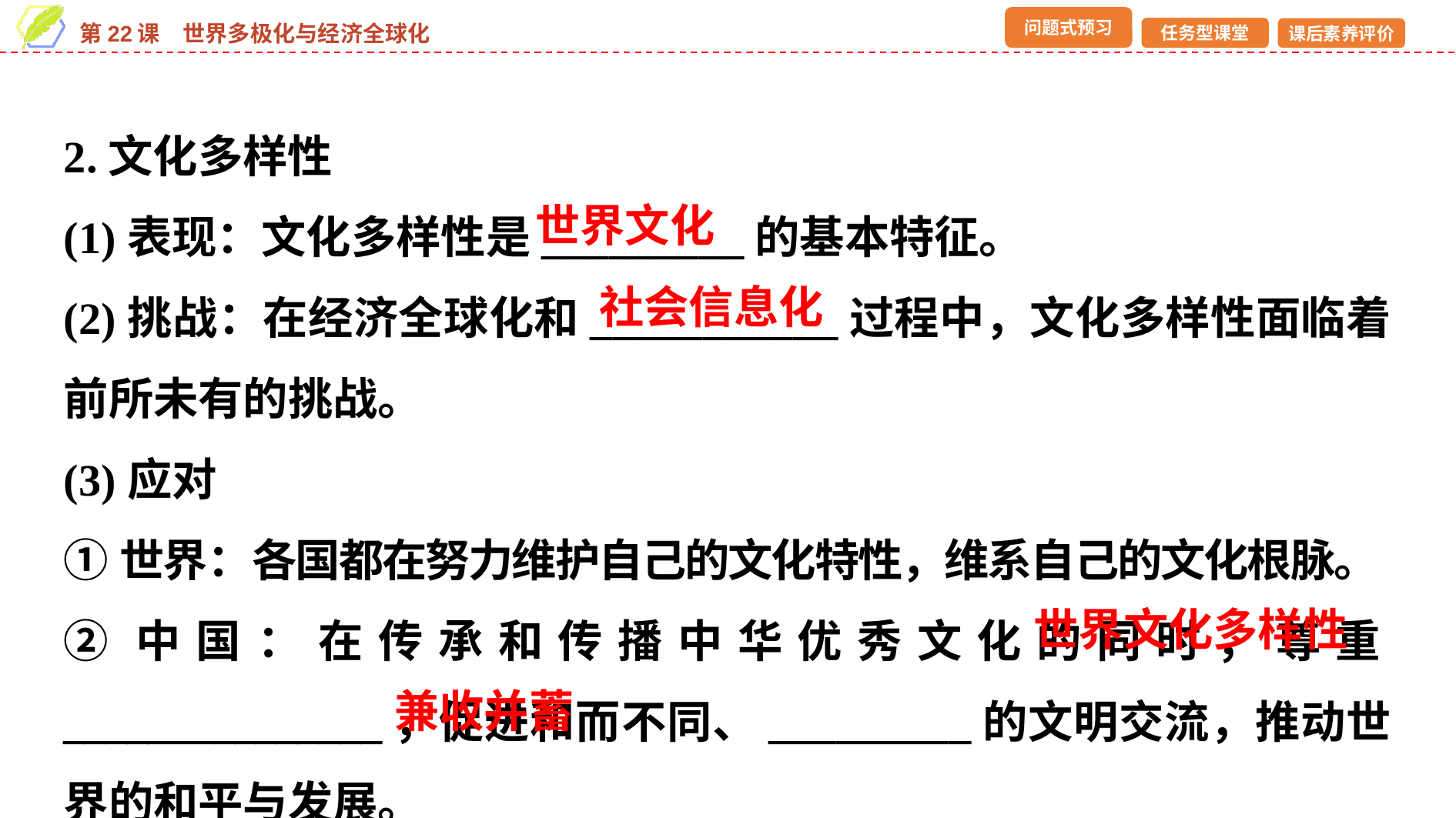

2.文化多样性
(1)表现：文化多样性是_________的基本特征。
(2)挑战：在经济全球化和___________过程中，文化多样性面临着前所未有的挑战。
(3)应对
①世界：各国都在努力维护自己的文化特性，维系自己的文化根脉。
②中国：在传承和传播中华优秀文化的同时，尊重_______________，促进和而不同、_________的文明交流，推动世界的和平与发展。
世界文化
社会信息化
世界文化多样性
兼收并蓄